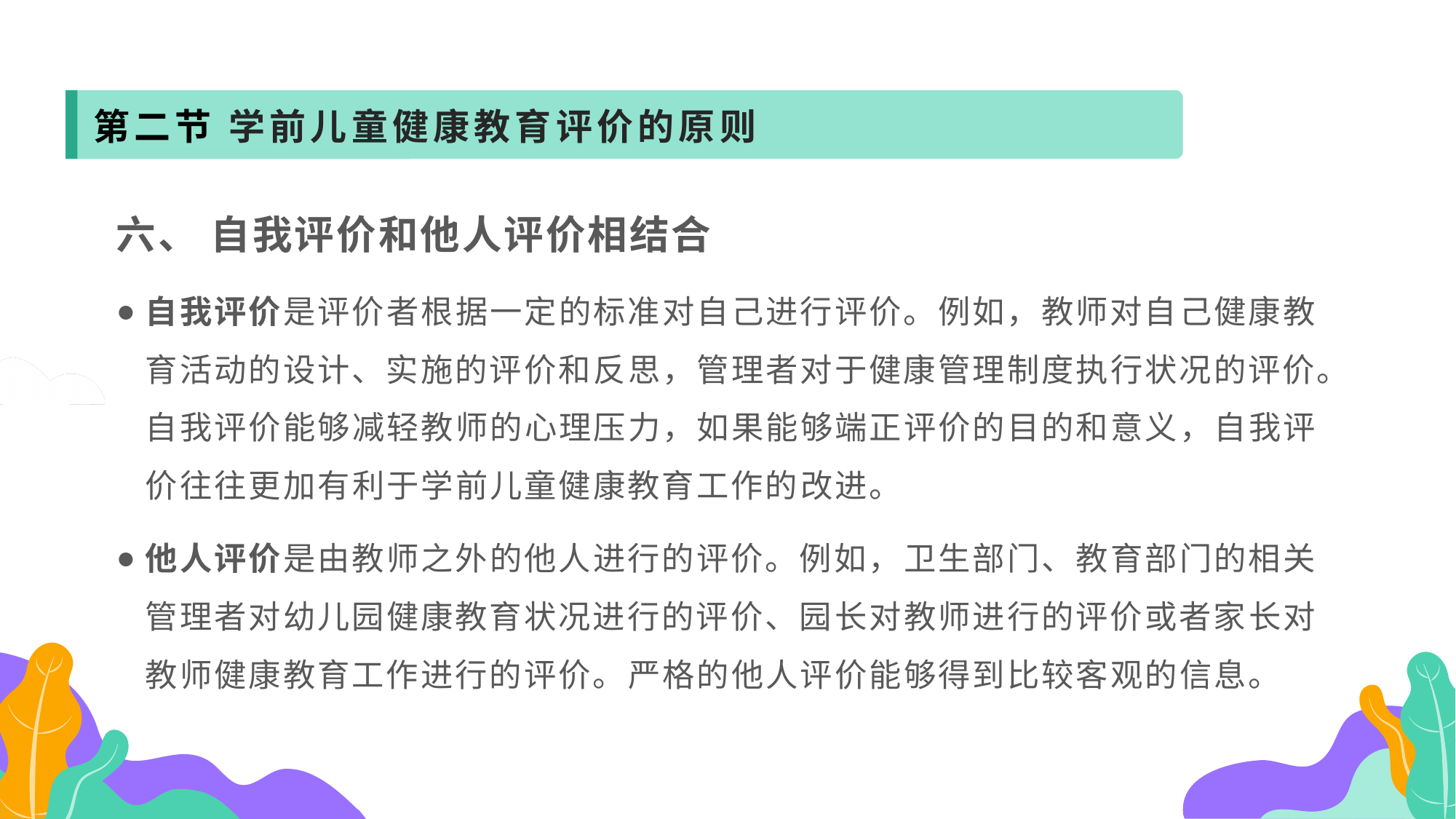

第二节 学前儿童健康教育评价的原则
六、 自我评价和他人评价相结合
自我评价是评价者根据一定的标准对自己进行评价。例如，教师对自己健康教育活动的设计、实施的评价和反思，管理者对于健康管理制度执行状况的评价。自我评价能够减轻教师的心理压力，如果能够端正评价的目的和意义，自我评价往往更加有利于学前儿童健康教育工作的改进。
他人评价是由教师之外的他人进行的评价。例如，卫生部门、教育部门的相关管理者对幼儿园健康教育状况进行的评价、园长对教师进行的评价或者家长对教师健康教育工作进行的评价。严格的他人评价能够得到比较客观的信息。